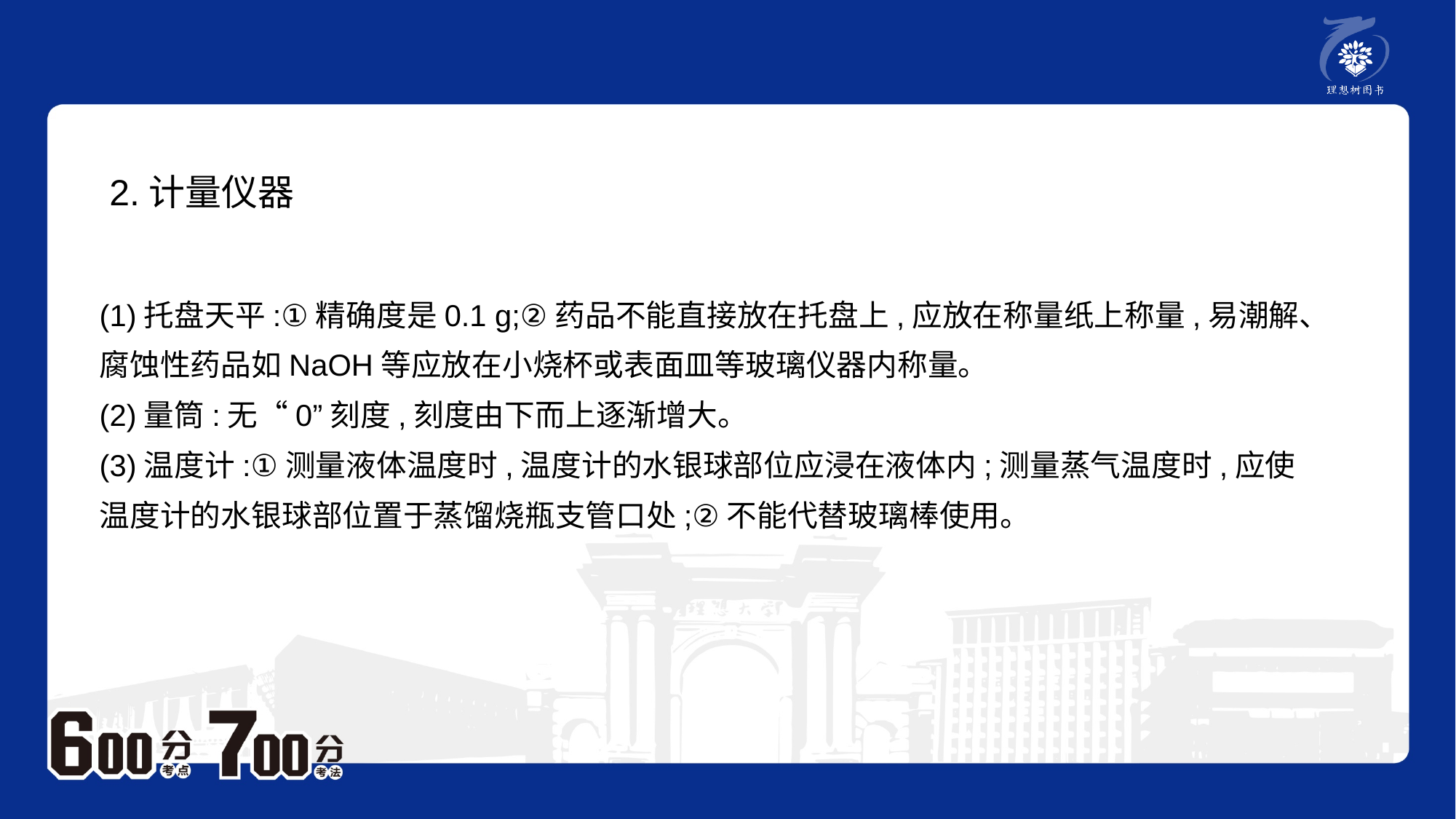

2.计量仪器
(1)托盘天平:①精确度是0.1 g;②药品不能直接放在托盘上,应放在称量纸上称量,易潮解、腐蚀性药品如NaOH等应放在小烧杯或表面皿等玻璃仪器内称量。
(2)量筒:无“0”刻度,刻度由下而上逐渐增大。
(3)温度计:①测量液体温度时,温度计的水银球部位应浸在液体内;测量蒸气温度时,应使温度计的水银球部位置于蒸馏烧瓶支管口处;②不能代替玻璃棒使用。